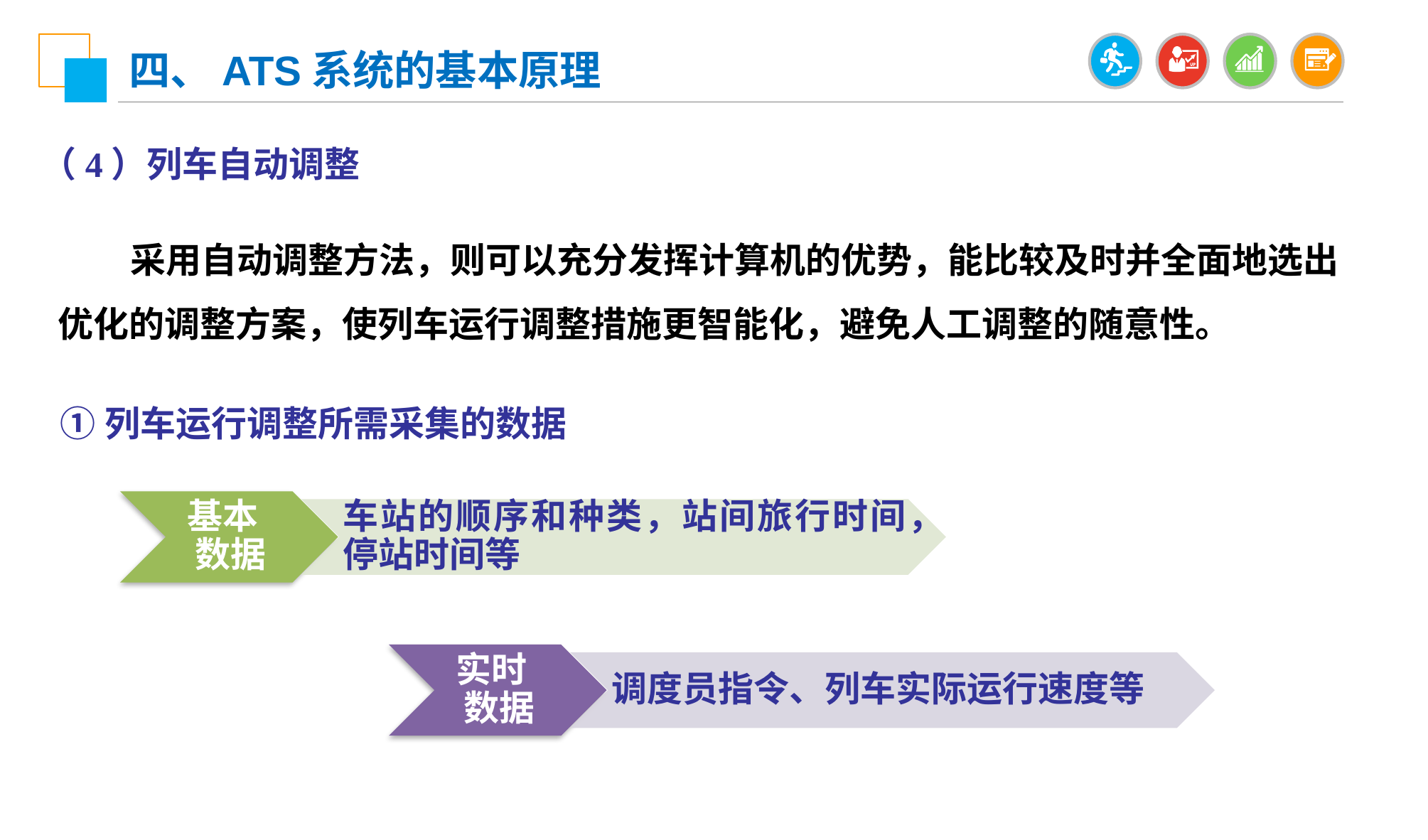

四、ATS系统的基本原理
（4）列车自动调整
        采用自动调整方法，则可以充分发挥计算机的优势，能比较及时并全面地选出优化的调整方案，使列车运行调整措施更智能化，避免人工调整的随意性。
①列车运行调整所需采集的数据

基本   数据

车站的顺序和种类，站间旅行时间，停站时间等

实时   数据

调度员指令、列车实际运行速度等